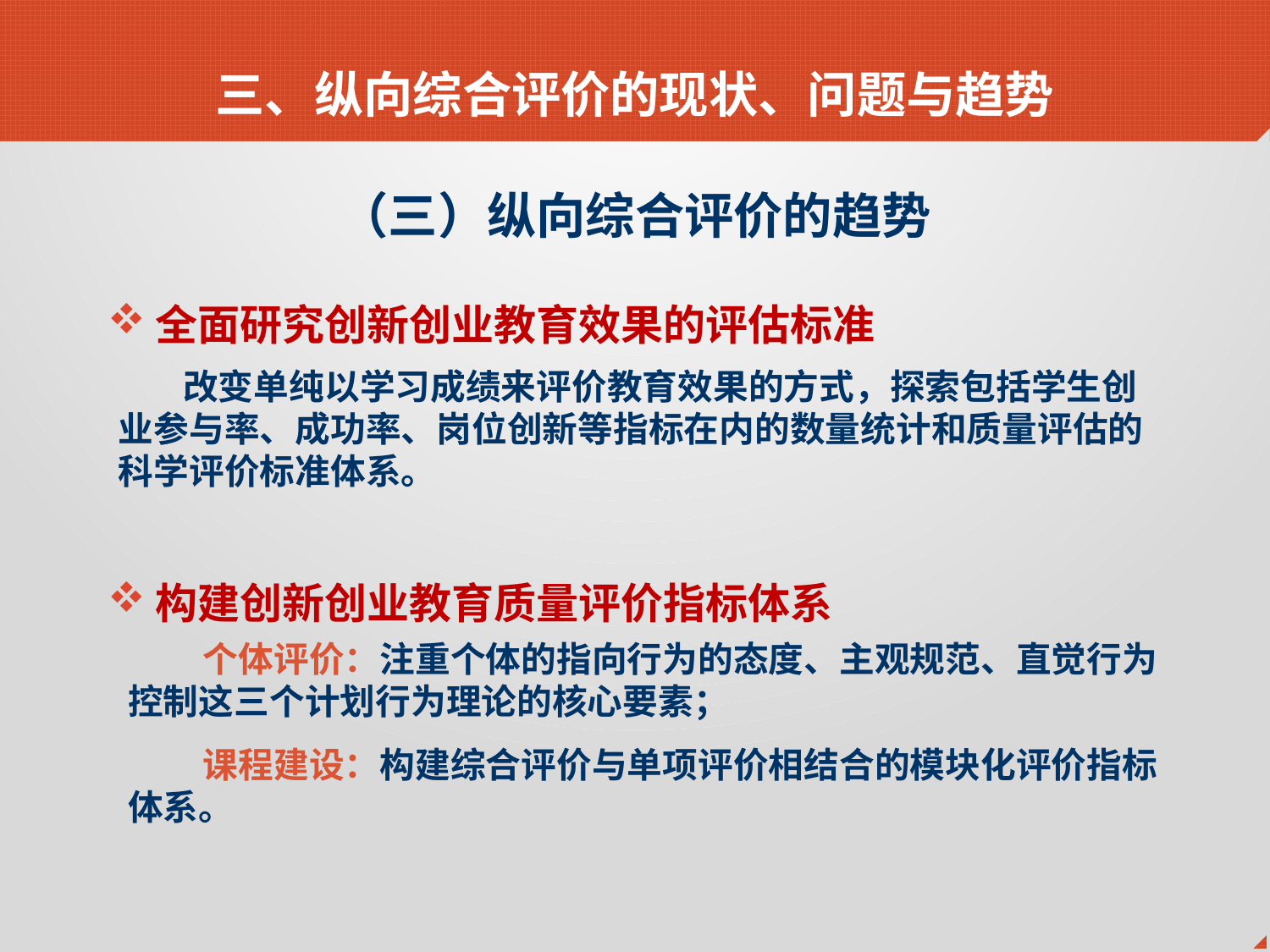

三、纵向综合评价的现状、问题与趋势
（三）纵向综合评价的趋势
全面研究创新创业教育效果的评估标准
       改变单纯以学习成绩来评价教育效果的方式，探索包括学生创业参与率、成功率、岗位创新等指标在内的数量统计和质量评估的科学评价标准体系。
构建创新创业教育质量评价指标体系
   个体评价：注重个体的指向行为的态度、主观规范、直觉行为控制这三个计划行为理论的核心要素；
   课程建设：构建综合评价与单项评价相结合的模块化评价指标体系。